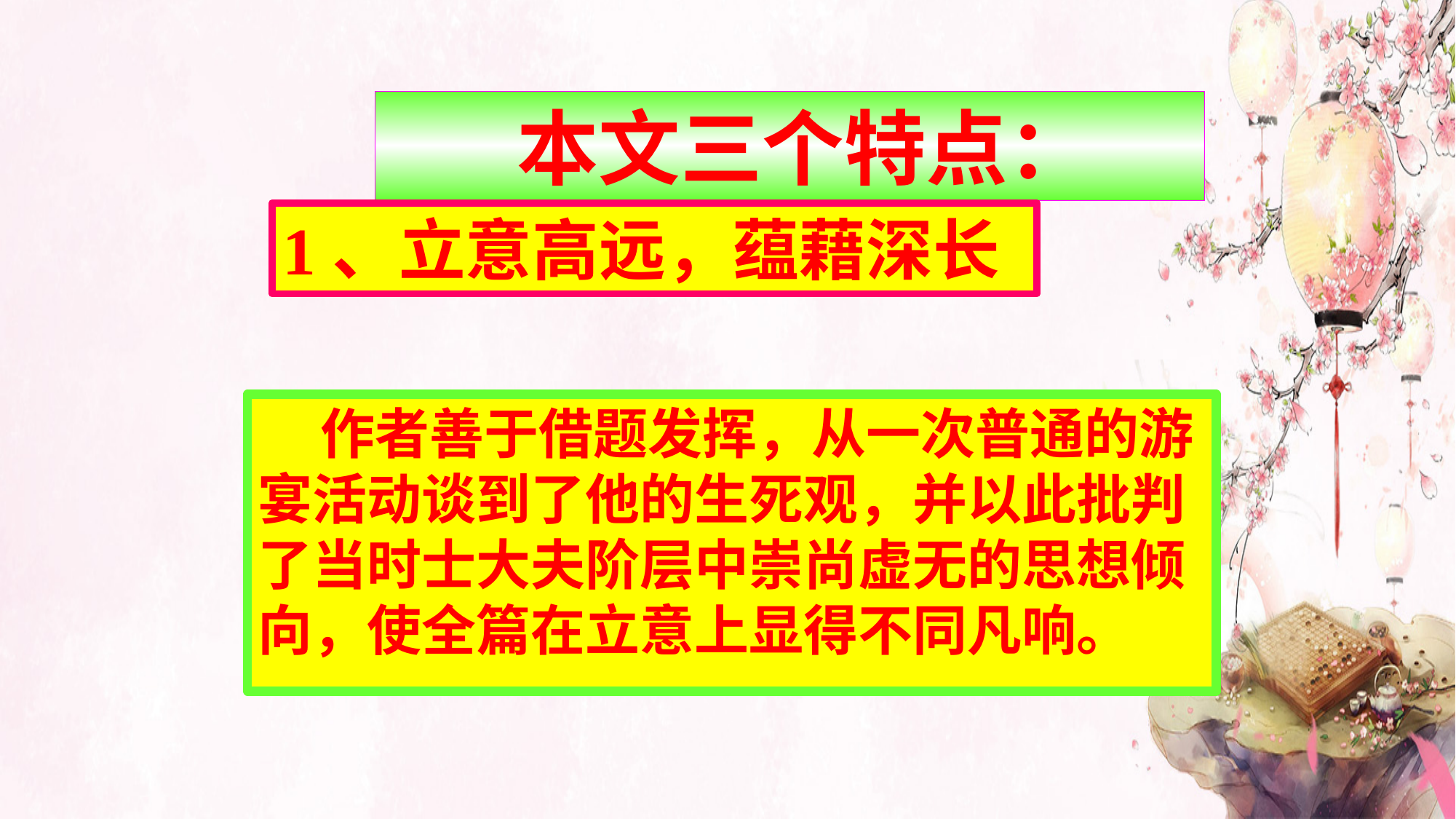

本文三个特点：
1、立意高远，蕴藉深长
    作者善于借题发挥，从一次普通的游宴活动谈到了他的生死观，并以此批判了当时士大夫阶层中崇尚虚无的思想倾向，使全篇在立意上显得不同凡响。